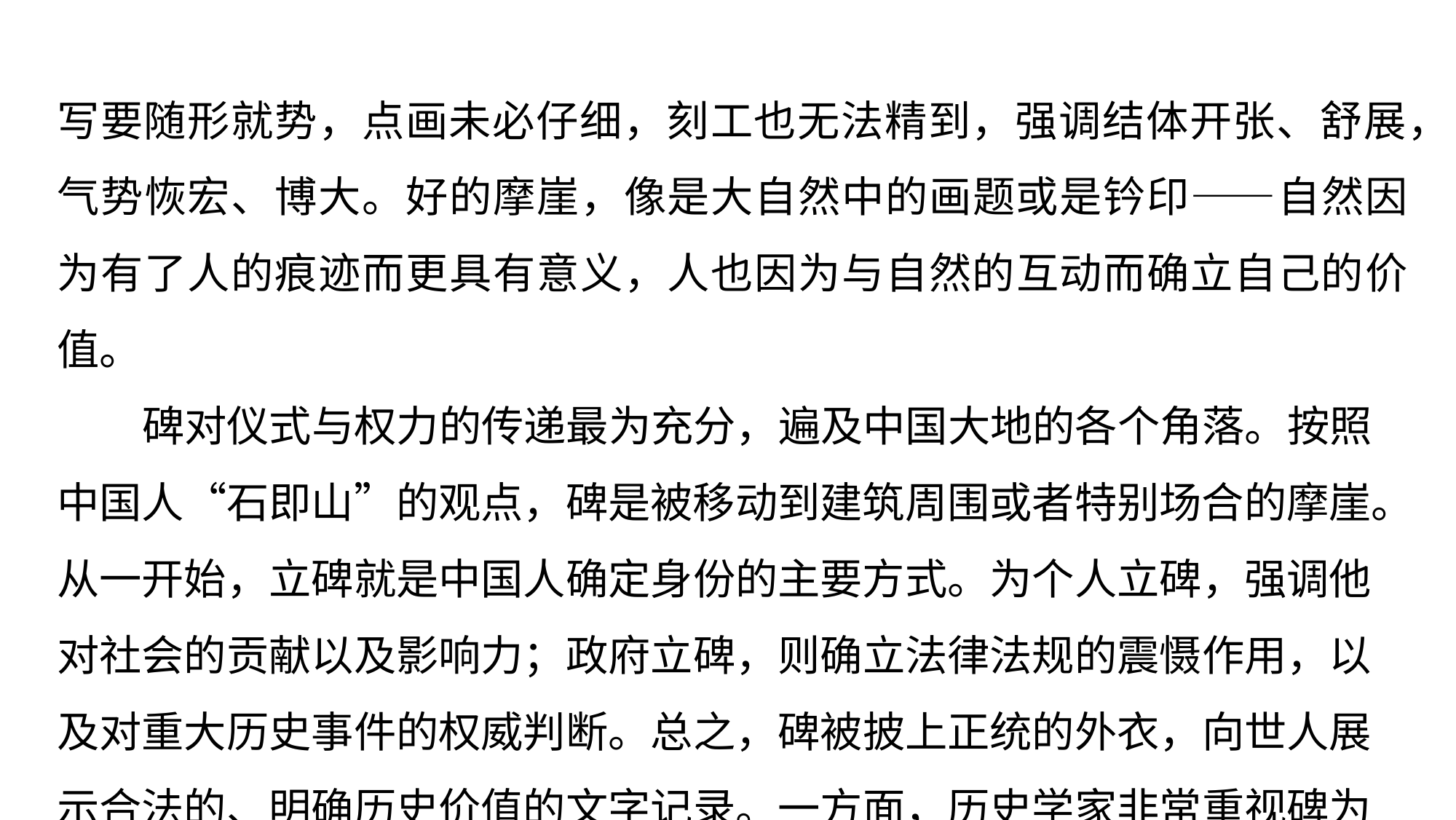

写要随形就势，点画未必仔细，刻工也无法精到，强调结体开张、舒展，气势恢宏、博大。好的摩崖，像是大自然中的画题或是钤印——自然因为有了人的痕迹而更具有意义，人也因为与自然的互动而确立自己的价值。
碑对仪式与权力的传递最为充分，遍及中国大地的各个角落。按照中国人“石即山”的观点，碑是被移动到建筑周围或者特别场合的摩崖。从一开始，立碑就是中国人确定身份的主要方式。为个人立碑，强调他对社会的贡献以及影响力；政府立碑，则确立法律法规的震慑作用，以及对重大历史事件的权威判断。总之，碑被披上正统的外衣，向世人展示合法的、明确历史价值的文字记录。一方面，历史学家非常重视碑为重